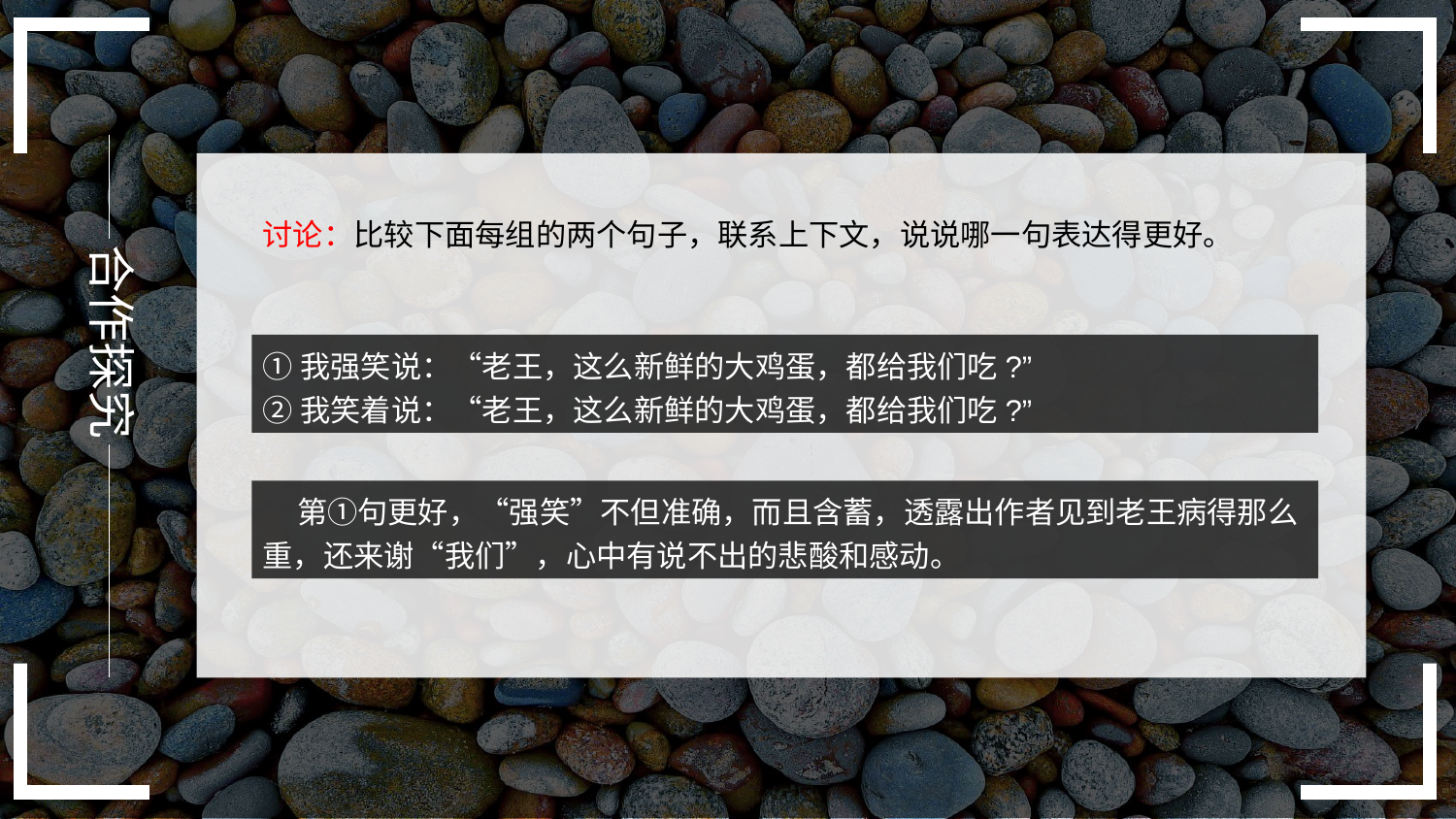

合作探究

讨论：比较下面每组的两个句子，联系上下文，说说哪一句表达得更好。
①我强笑说：“老王，这么新鲜的大鸡蛋，都给我们吃?”
②我笑着说：“老王，这么新鲜的大鸡蛋，都给我们吃?”
    第①句更好，“强笑”不但准确，而且含蓄，透露出作者见到老王病得那么重，还来谢“我们”，心中有说不出的悲酸和感动。